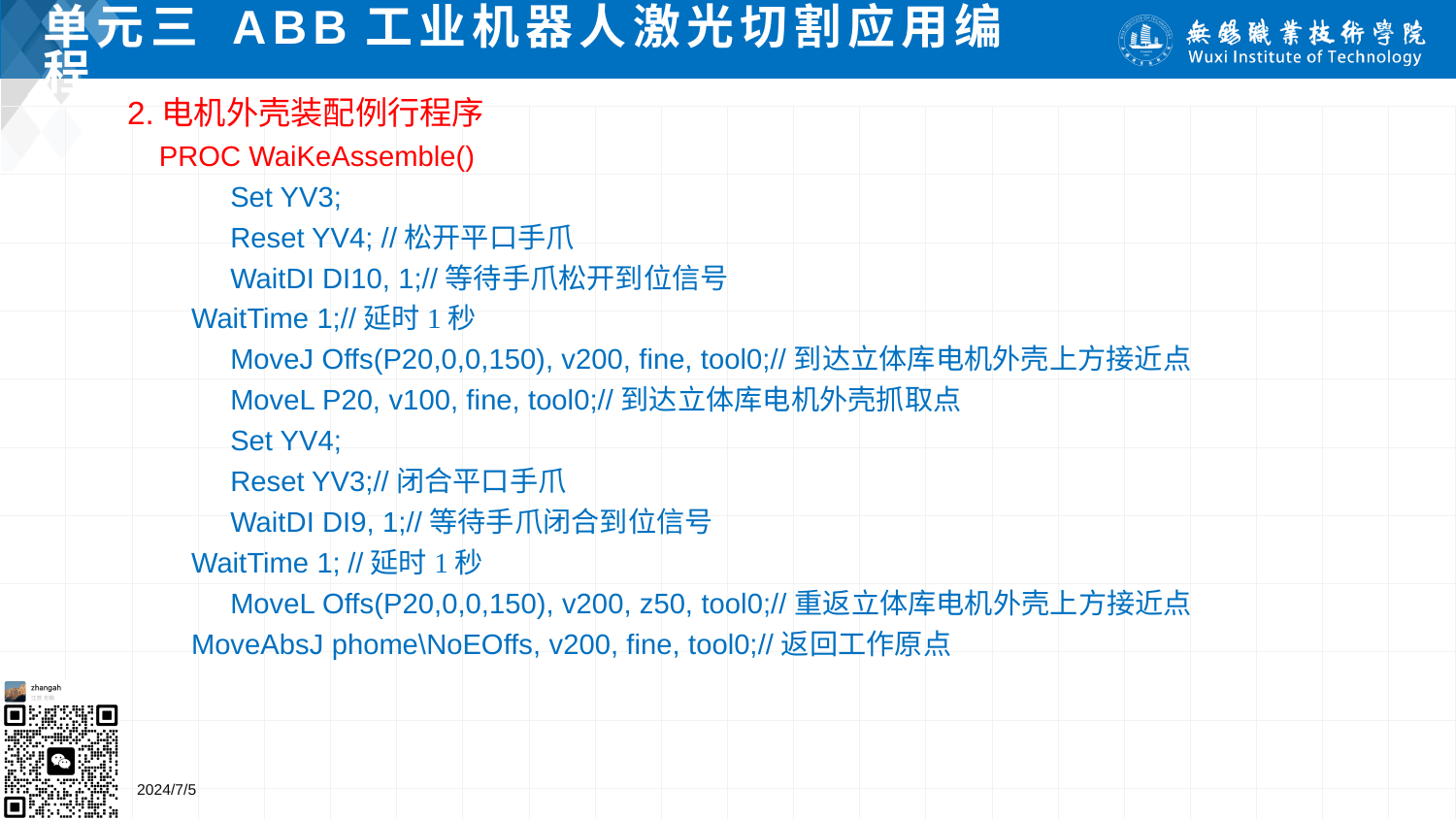

# 单元三 ABB工业机器人激光切割应用编程
2.电机外壳装配例行程序
    PROC WaiKeAssemble()
	Set YV3;
	Reset YV4; //松开平口手爪
	WaitDI DI10, 1;//等待手爪松开到位信号
        WaitTime 1;//延时1秒
	MoveJ Offs(P20,0,0,150), v200, fine, tool0;//到达立体库电机外壳上方接近点
	MoveL P20, v100, fine, tool0;//到达立体库电机外壳抓取点
	Set YV4;
	Reset YV3;//闭合平口手爪
	WaitDI DI9, 1;//等待手爪闭合到位信号
        WaitTime 1; //延时1秒
	MoveL Offs(P20,0,0,150), v200, z50, tool0;//重返立体库电机外壳上方接近点
        MoveAbsJ phome\NoEOffs, v200, fine, tool0;//返回工作原点
2024/7/5